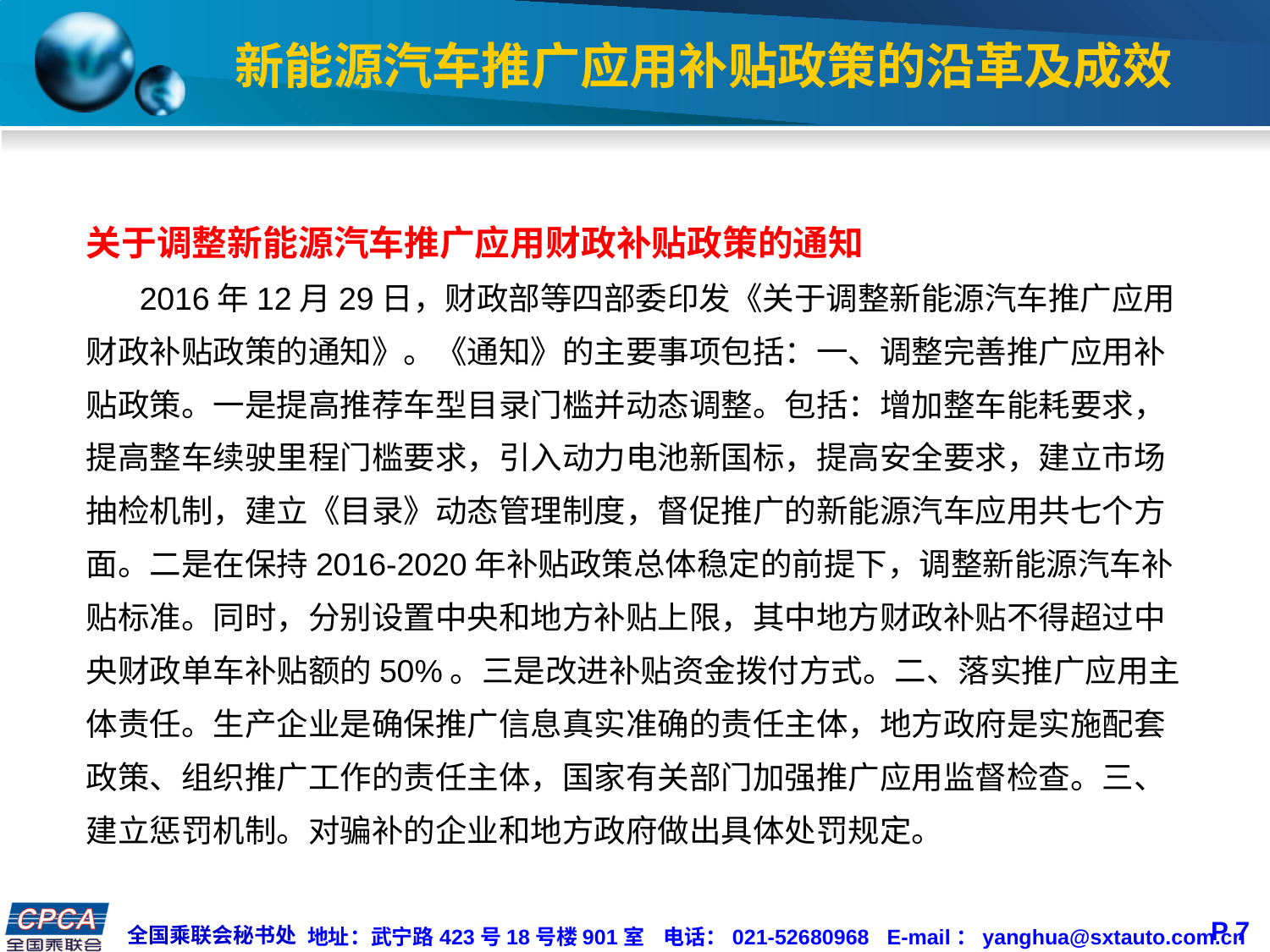

# 新能源汽车推广应用补贴政策的沿革及成效
关于调整新能源汽车推广应用财政补贴政策的通知
      2016年12月29日，财政部等四部委印发《关于调整新能源汽车推广应用财政补贴政策的通知》。《通知》的主要事项包括：一、调整完善推广应用补贴政策。一是提高推荐车型目录门槛并动态调整。包括：增加整车能耗要求，提高整车续驶里程门槛要求，引入动力电池新国标，提高安全要求，建立市场抽检机制，建立《目录》动态管理制度，督促推广的新能源汽车应用共七个方面。二是在保持2016-2020年补贴政策总体稳定的前提下，调整新能源汽车补贴标准。同时，分别设置中央和地方补贴上限，其中地方财政补贴不得超过中央财政单车补贴额的50%。三是改进补贴资金拨付方式。二、落实推广应用主体责任。生产企业是确保推广信息真实准确的责任主体，地方政府是实施配套政策、组织推广工作的责任主体，国家有关部门加强推广应用监督检查。三、建立惩罚机制。对骗补的企业和地方政府做出具体处罚规定。